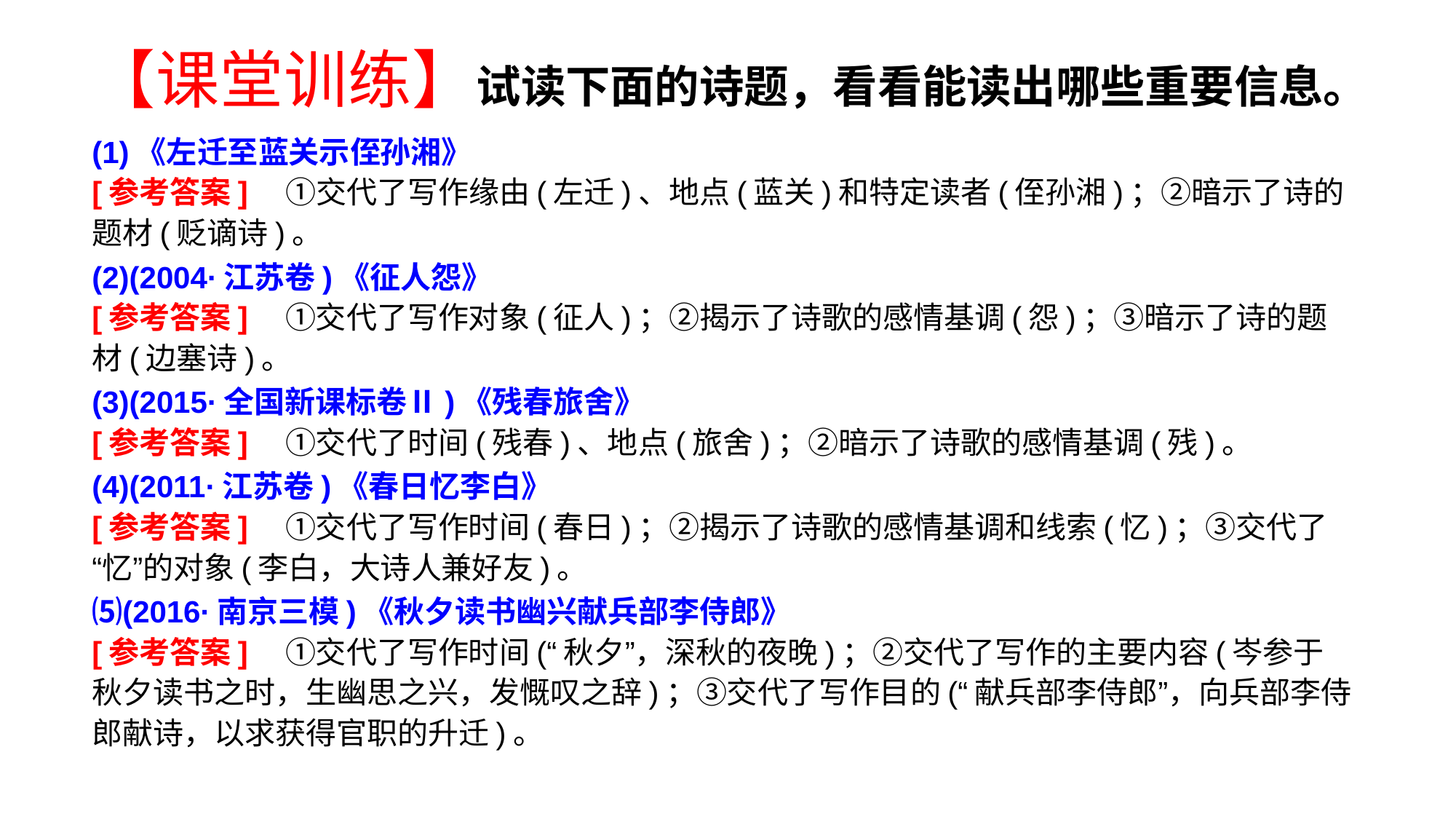

# 【课堂训练】试读下面的诗题，看看能读出哪些重要信息。
(1)《左迁至蓝关示侄孙湘》
[参考答案]　①交代了写作缘由(左迁)、地点(蓝关)和特定读者(侄孙湘)；②暗示了诗的题材(贬谪诗)。
(2)(2004·江苏卷)《征人怨》
[参考答案]　①交代了写作对象(征人)；②揭示了诗歌的感情基调(怨)；③暗示了诗的题材(边塞诗)。
(3)(2015·全国新课标卷Ⅱ)《残春旅舍》
[参考答案]　①交代了时间(残春)、地点(旅舍)；②暗示了诗歌的感情基调(残)。
(4)(2011·江苏卷)《春日忆李白》
[参考答案]　①交代了写作时间(春日)；②揭示了诗歌的感情基调和线索(忆)；③交代了“忆”的对象(李白，大诗人兼好友)。
⑸(2016·南京三模)《秋夕读书幽兴献兵部李侍郎》
[参考答案]　①交代了写作时间(“秋夕”，深秋的夜晚)；②交代了写作的主要内容(岑参于秋夕读书之时，生幽思之兴，发慨叹之辞)；③交代了写作目的(“献兵部李侍郎”，向兵部李侍郎献诗，以求获得官职的升迁)。